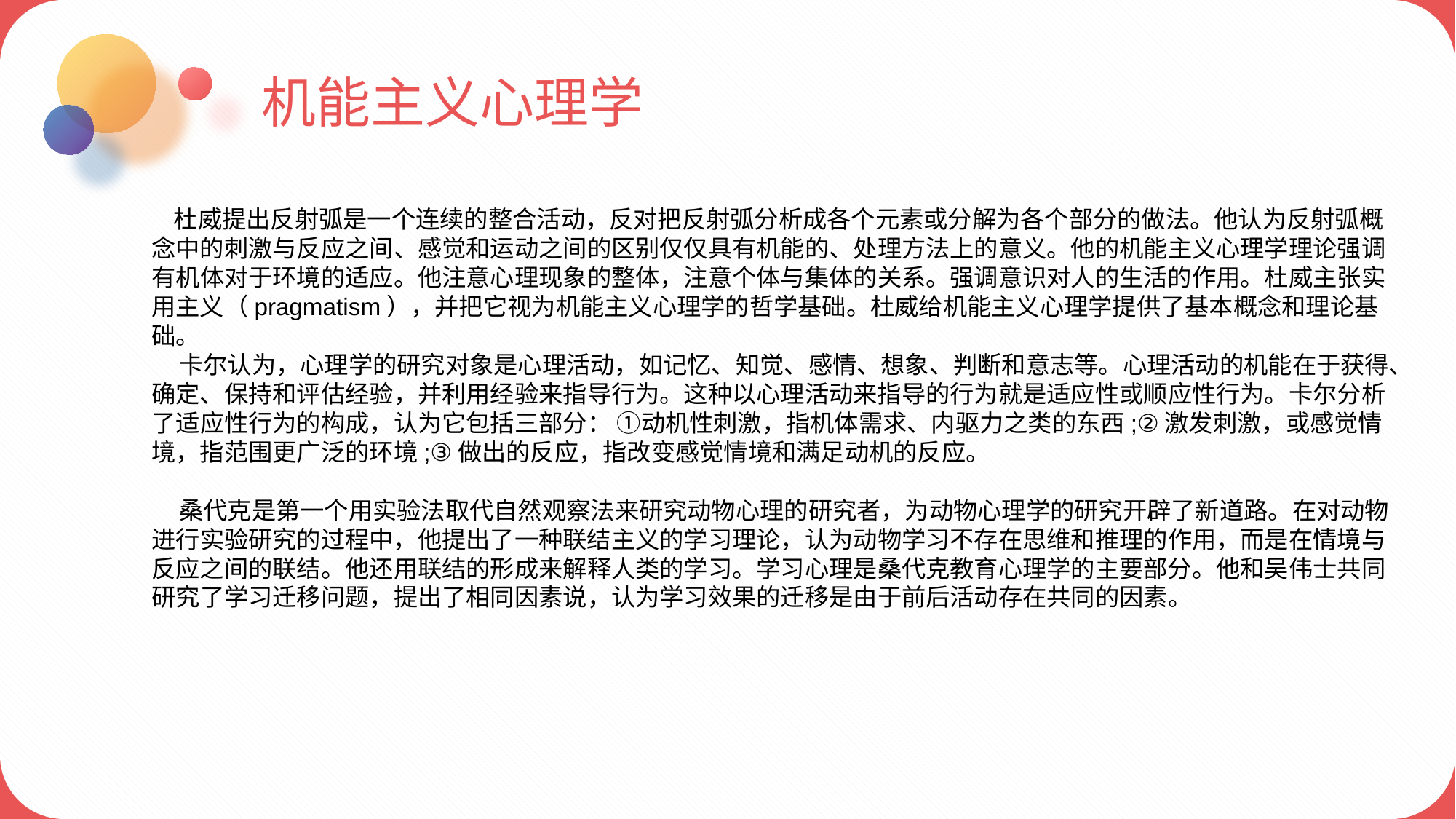

机能主义心理学
   杜威提出反射弧是一个连续的整合活动，反对把反射弧分析成各个元素或分解为各个部分的做法。他认为反射弧概念中的刺激与反应之间、感觉和运动之间的区别仅仅具有机能的、处理方法上的意义。他的机能主义心理学理论强调有机体对于环境的适应。他注意心理现象的整体，注意个体与集体的关系。强调意识对人的生活的作用。杜威主张实用主义（pragmatism），并把它视为机能主义心理学的哲学基础。杜威给机能主义心理学提供了基本概念和理论基础。
    卡尔认为，心理学的研究对象是心理活动，如记忆、知觉、感情、想象、判断和意志等。心理活动的机能在于获得、确定、保持和评估经验，并利用经验来指导行为。这种以心理活动来指导的行为就是适应性或顺应性行为。卡尔分析了适应性行为的构成，认为它包括三部分： ①动机性刺激，指机体需求、内驱力之类的东西;②激发刺激，或感觉情境，指范围更广泛的环境;③做出的反应，指改变感觉情境和满足动机的反应。

    桑代克是第一个用实验法取代自然观察法来研究动物心理的研究者，为动物心理学的研究开辟了新道路。在对动物进行实验研究的过程中，他提出了一种联结主义的学习理论，认为动物学习不存在思维和推理的作用，而是在情境与反应之间的联结。他还用联结的形成来解释人类的学习。学习心理是桑代克教育心理学的主要部分。他和吴伟士共同研究了学习迁移问题，提出了相同因素说，认为学习效果的迁移是由于前后活动存在共同的因素。